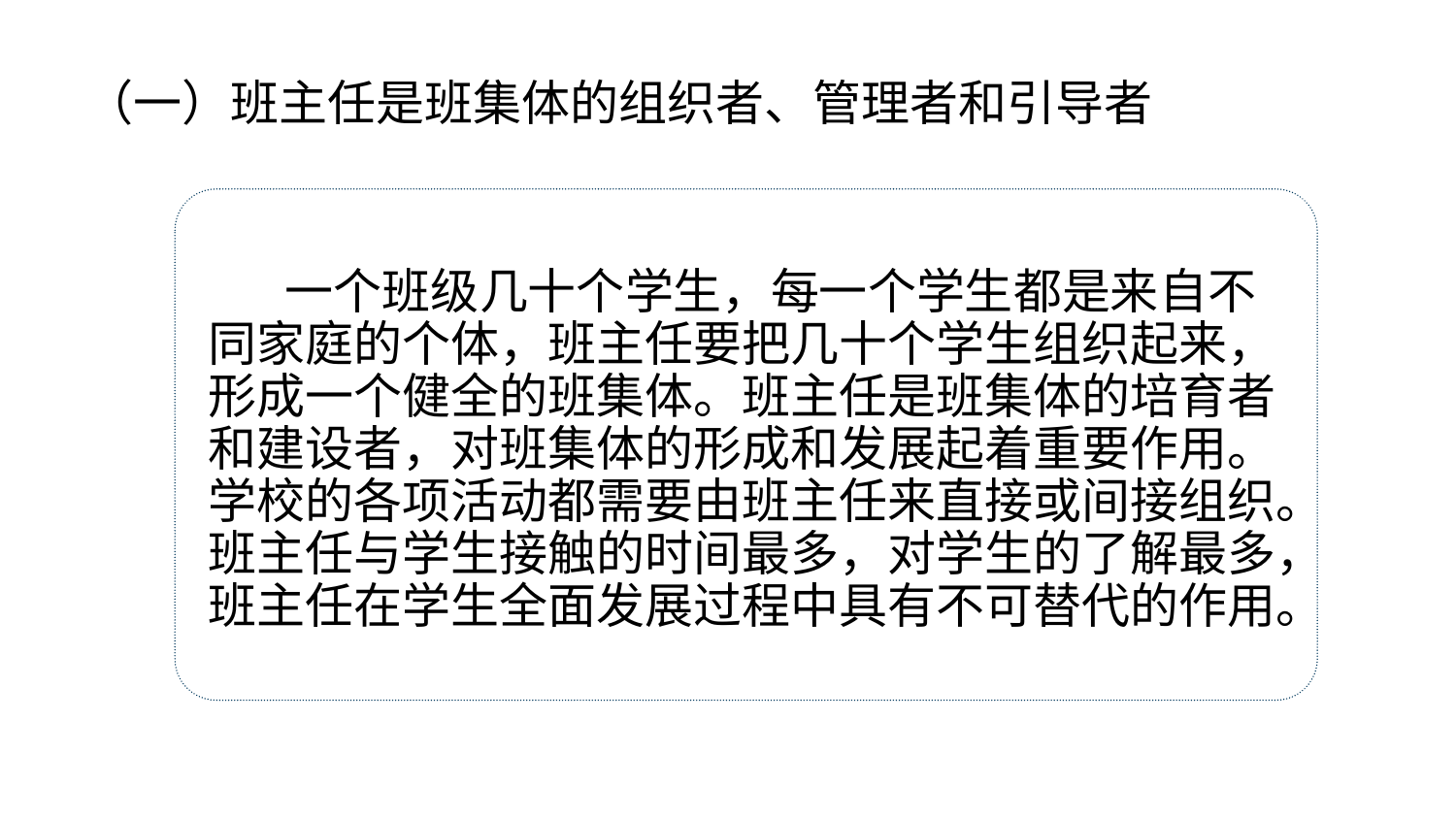

（一）班主任是班集体的组织者、管理者和引导者

      一个班级几十个学生，每一个学生都是来自不同家庭的个体，班主任要把几十个学生组织起来，形成一个健全的班集体。班主任是班集体的培育者和建设者，对班集体的形成和发展起着重要作用。学校的各项活动都需要由班主任来直接或间接组织。班主任与学生接触的时间最多，对学生的了解最多，班主任在学生全面发展过程中具有不可替代的作用。